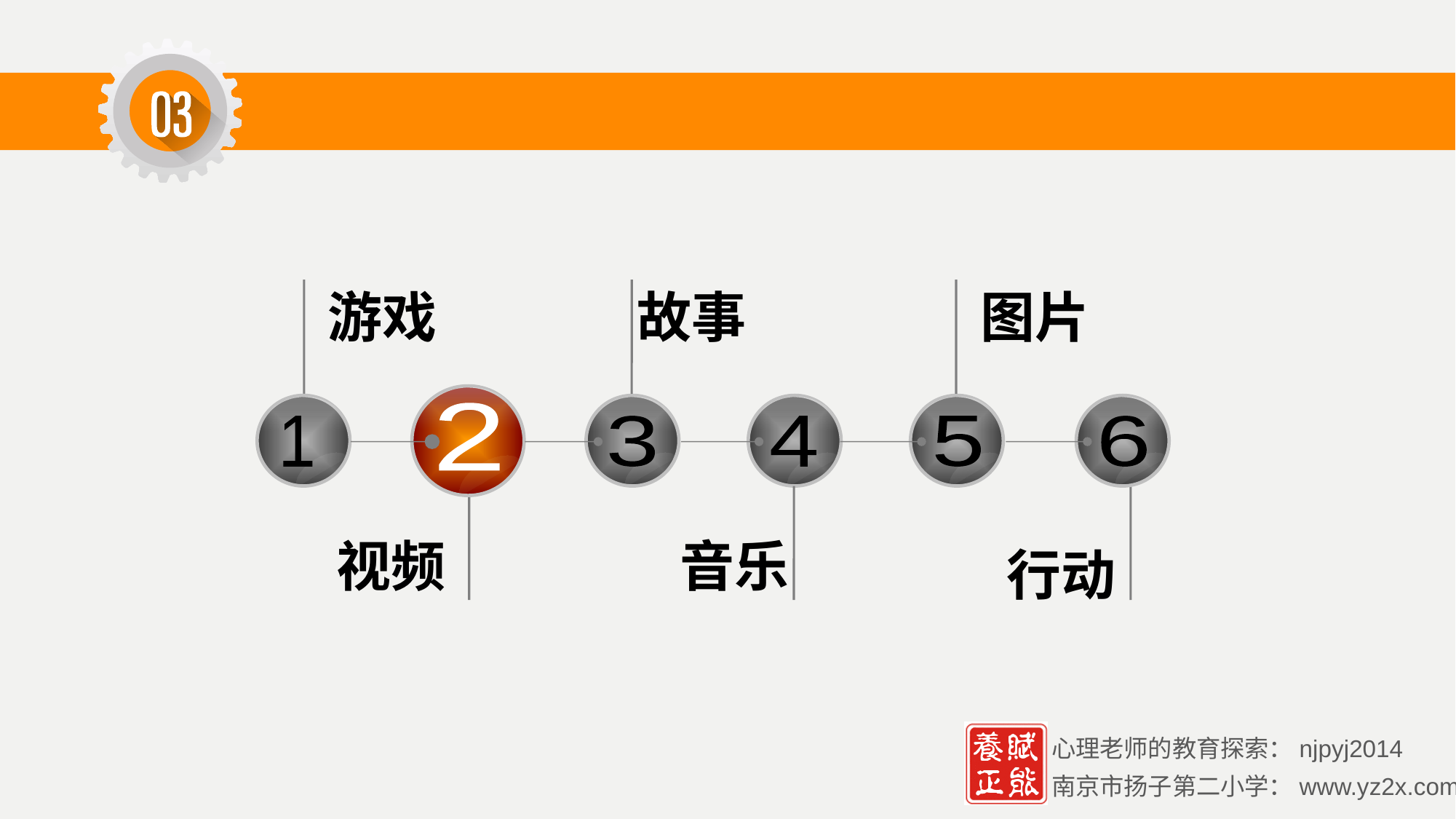

游戏
故事
图片

2
1
3
4
5
6

视频
音乐
行动